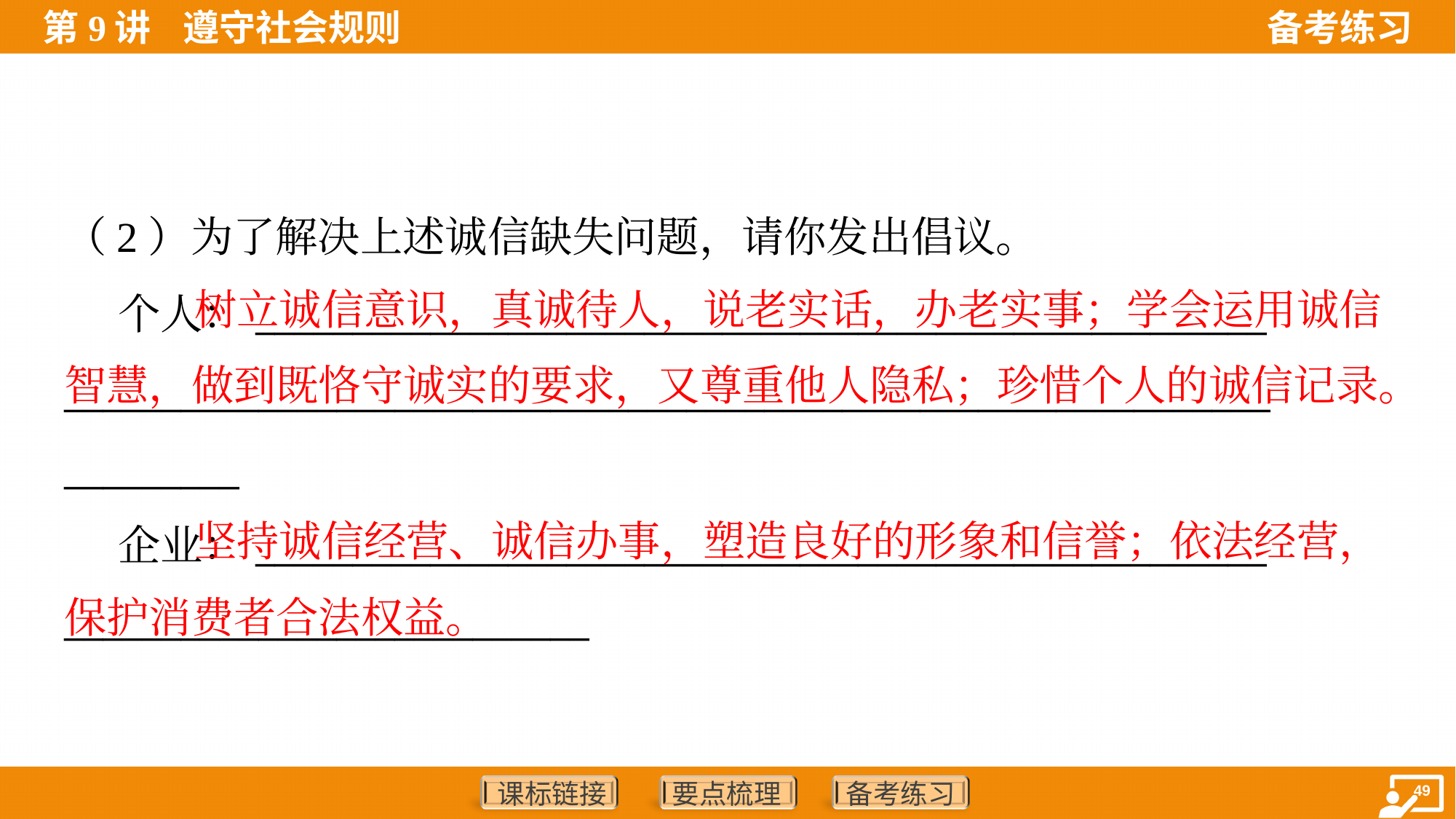

（2）为了解决上述诚信缺失问题，请你发出倡议。
    个人：____________________________________________________
______________________________________________________________
_________
    企业：____________________________________________________
___________________________
           树立诚信意识，真诚待人，说老实话，办老实事；学会运用诚信智慧，做到既恪守诚实的要求，又尊重他人隐私；珍惜个人的诚信记录。
           坚持诚信经营、诚信办事，塑造良好的形象和信誉；依法经营，保护消费者合法权益。